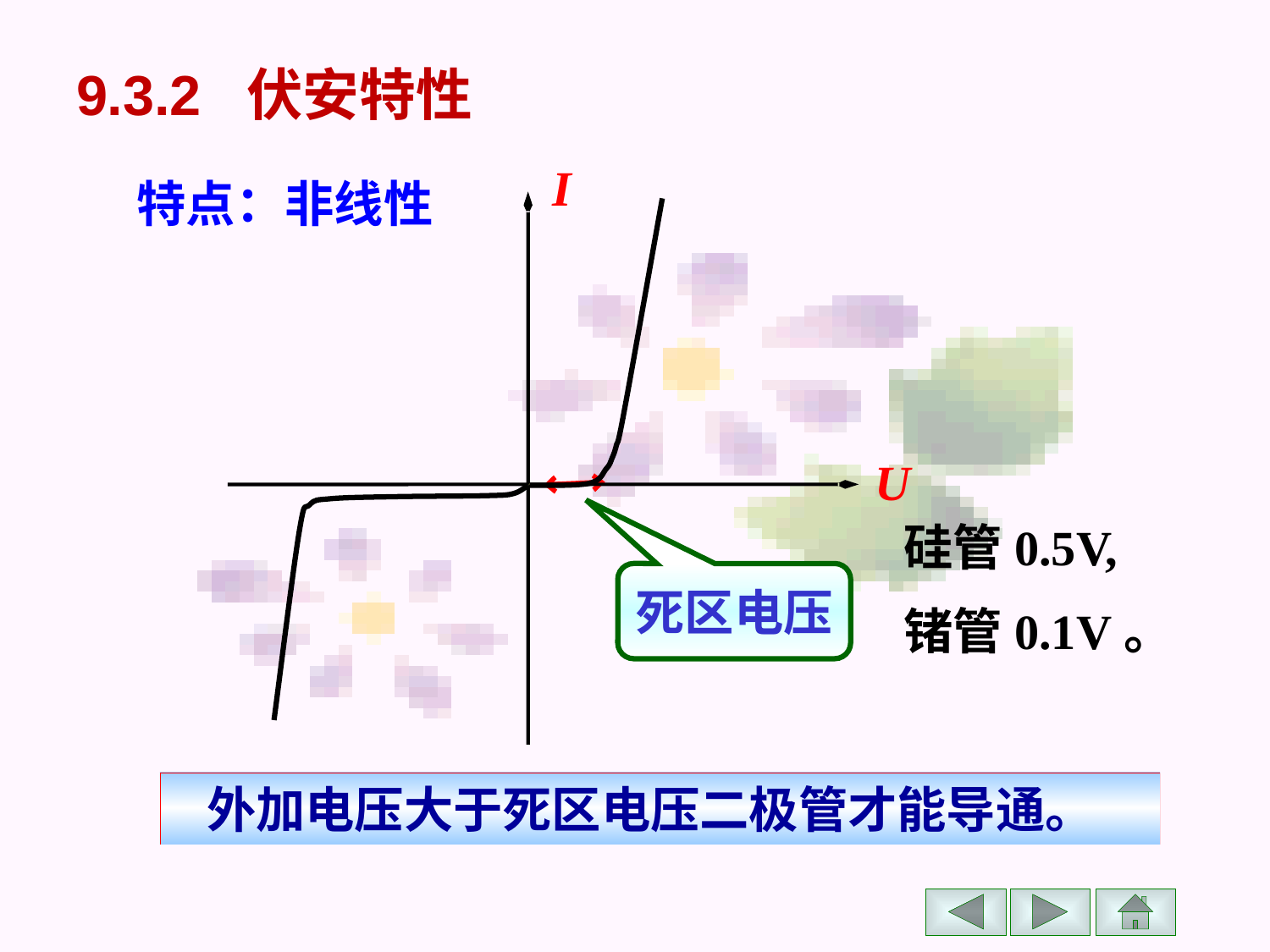

9.3.2  伏安特性
I

U

特点：非线性

硅管0.5V,
锗管0.1V。
死区电压
  外加电压大于死区电压二极管才能导通。